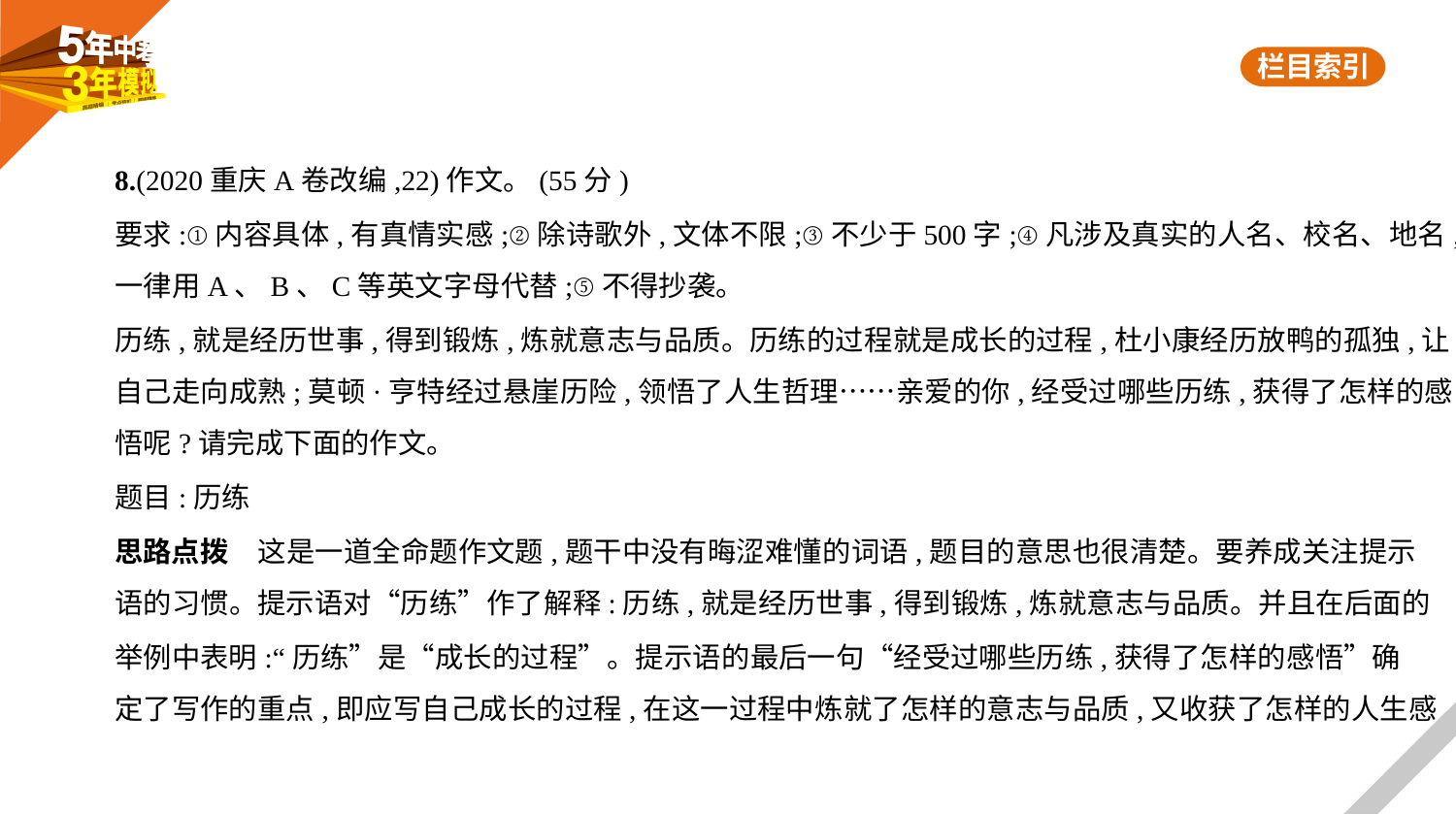

8.(2020重庆A卷改编,22)作文。(55分)
要求:①内容具体,有真情实感;②除诗歌外,文体不限;③不少于500字;④凡涉及真实的人名、校名、地名,
一律用A、B、C等英文字母代替;⑤不得抄袭。
历练,就是经历世事,得到锻炼,炼就意志与品质。历练的过程就是成长的过程,杜小康经历放鸭的孤独,让
自己走向成熟;莫顿·亨特经过悬崖历险,领悟了人生哲理……亲爱的你,经受过哪些历练,获得了怎样的感
悟呢?请完成下面的作文。
题目:历练
思路点拨　这是一道全命题作文题,题干中没有晦涩难懂的词语,题目的意思也很清楚。要养成关注提示
语的习惯。提示语对“历练”作了解释:历练,就是经历世事,得到锻炼,炼就意志与品质。并且在后面的
举例中表明:“历练”是“成长的过程”。提示语的最后一句“经受过哪些历练,获得了怎样的感悟”确
定了写作的重点,即应写自己成长的过程,在这一过程中炼就了怎样的意志与品质,又收获了怎样的人生感